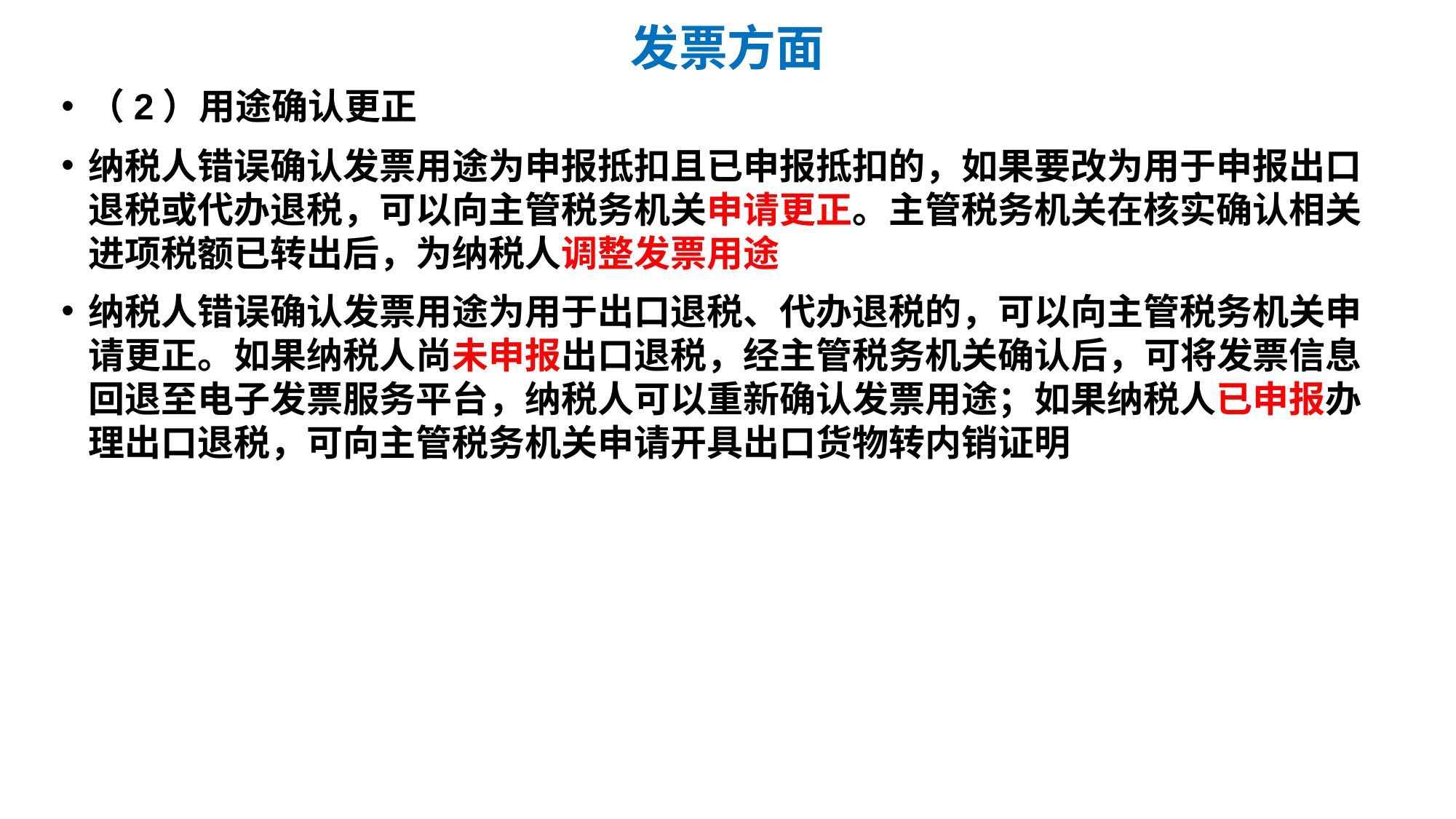

# 发票方面
（2）用途确认更正
纳税人错误确认发票用途为申报抵扣且已申报抵扣的，如果要改为用于申报出口退税或代办退税，可以向主管税务机关申请更正。主管税务机关在核实确认相关进项税额已转出后，为纳税人调整发票用途
纳税人错误确认发票用途为用于出口退税、代办退税的，可以向主管税务机关申请更正。如果纳税人尚未申报出口退税，经主管税务机关确认后，可将发票信息回退至电子发票服务平台，纳税人可以重新确认发票用途；如果纳税人已申报办理出口退税，可向主管税务机关申请开具出口货物转内销证明